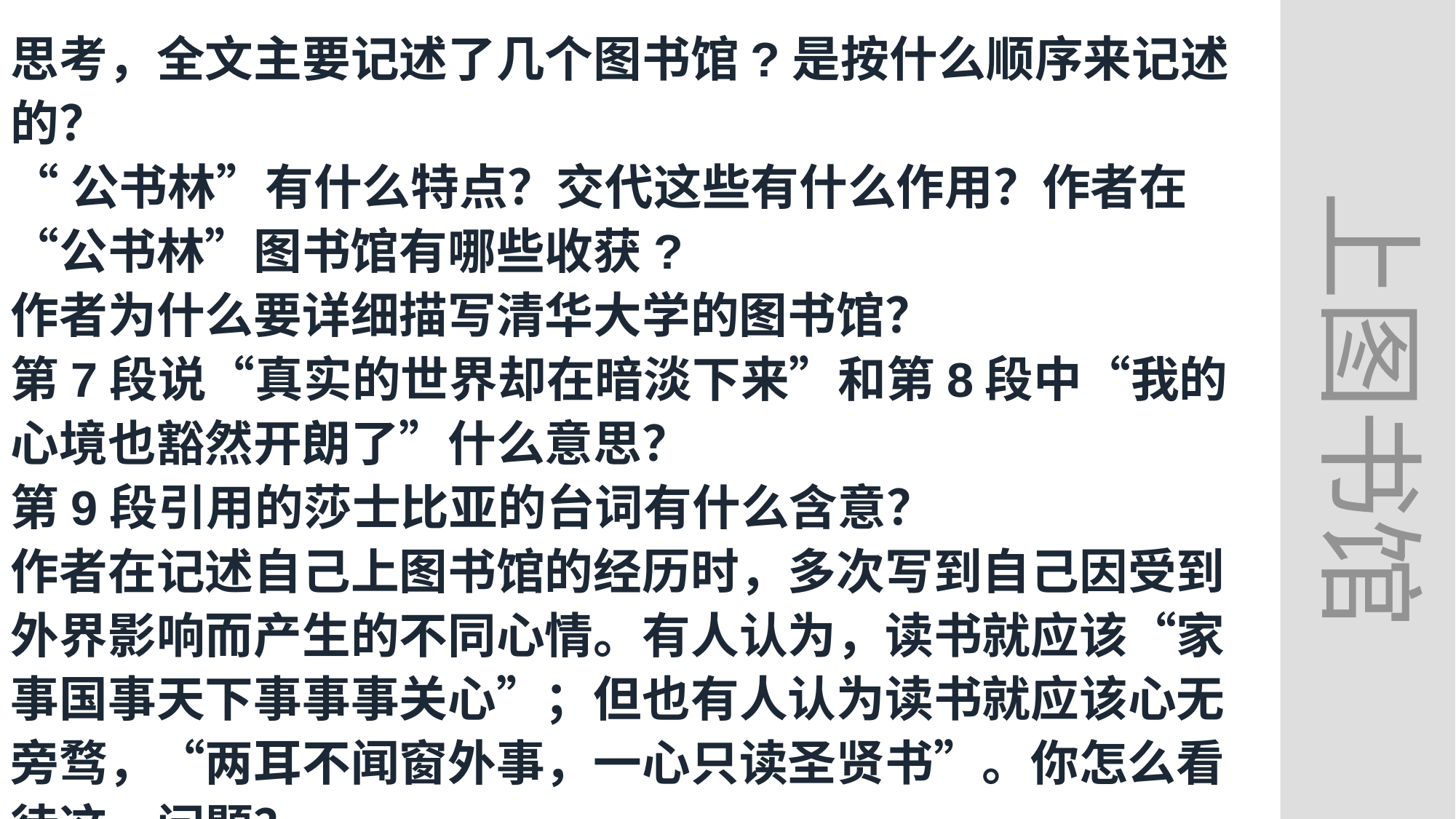

上图书馆
思考，全文主要记述了几个图书馆?是按什么顺序来记述的？
“公书林”有什么特点？交代这些有什么作用？作者在“公书林”图书馆有哪些收获?
作者为什么要详细描写清华大学的图书馆？
第7段说“真实的世界却在暗淡下来”和第8段中“我的心境也豁然开朗了”什么意思？
第9段引用的莎士比亚的台词有什么含意？
作者在记述自己上图书馆的经历时，多次写到自己因受到外界影响而产生的不同心情。有人认为，读书就应该“家事国事天下事事事关心”；但也有人认为读书就应该心无旁骛，“两耳不闻窗外事，一心只读圣贤书”。你怎么看待这一问题？